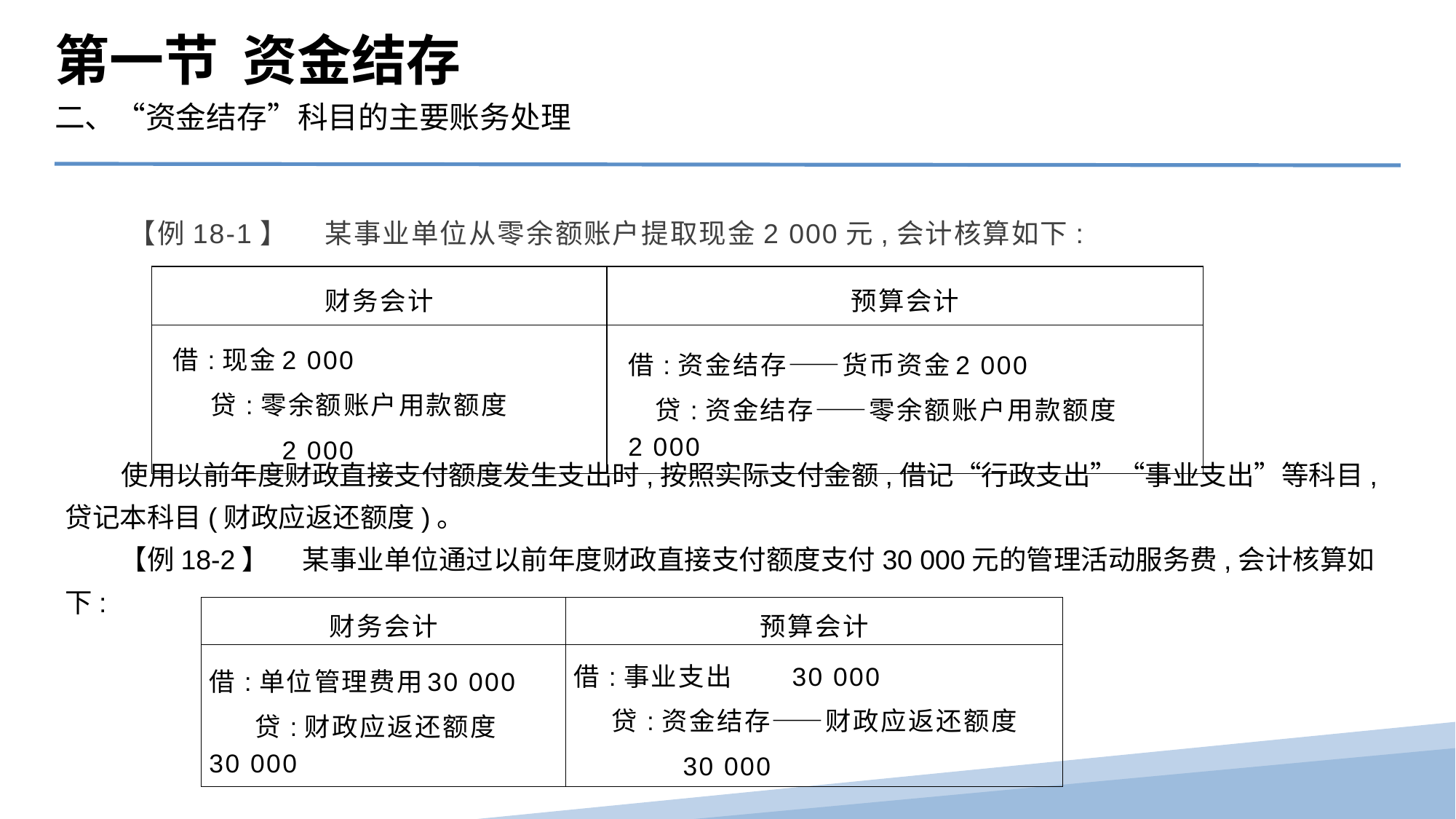

第一节  资金结存
二、“资金结存”科目的主要账务处理
【例18-1】　 某事业单位从零余额账户提取现金2 000元,会计核算如下:
| 财务会计 | 预算会计 |
| --- | --- |
| 借:现金 2 000 贷:零余额账户用款额度 2 000 | 借:资金结存——货币资金 2 000 贷:资金结存——零余额账户用款额度 2 000 |
        使用以前年度财政直接支付额度发生支出时,按照实际支付金额,借记“行政支出”“事业支出”等科目,贷记本科目(财政应返还额度)。
　　【例18-2】　 某事业单位通过以前年度财政直接支付额度支付30 000元的管理活动服务费,会计核算如下:

| 财务会计 | 预算会计 |
| --- | --- |
| 借:单位管理费用 30 000 贷:财政应返还额度 30 000 | 借:事业支出 30 000 贷:资金结存——财政应返还额度 30 000 |